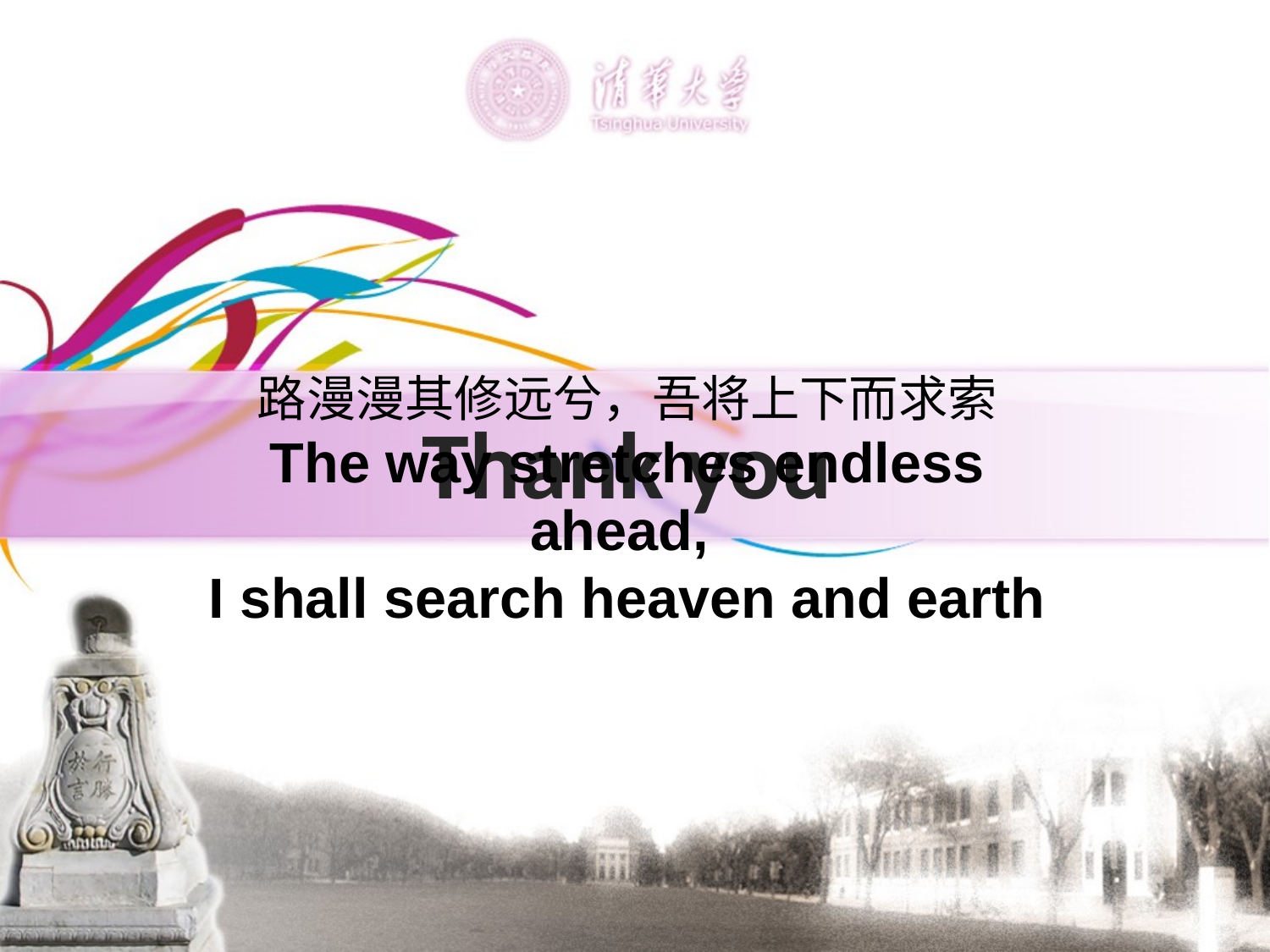

路漫漫其修远兮，吾将上下而求索
The way stretches endless ahead,
I shall search heaven and earth
Thank you